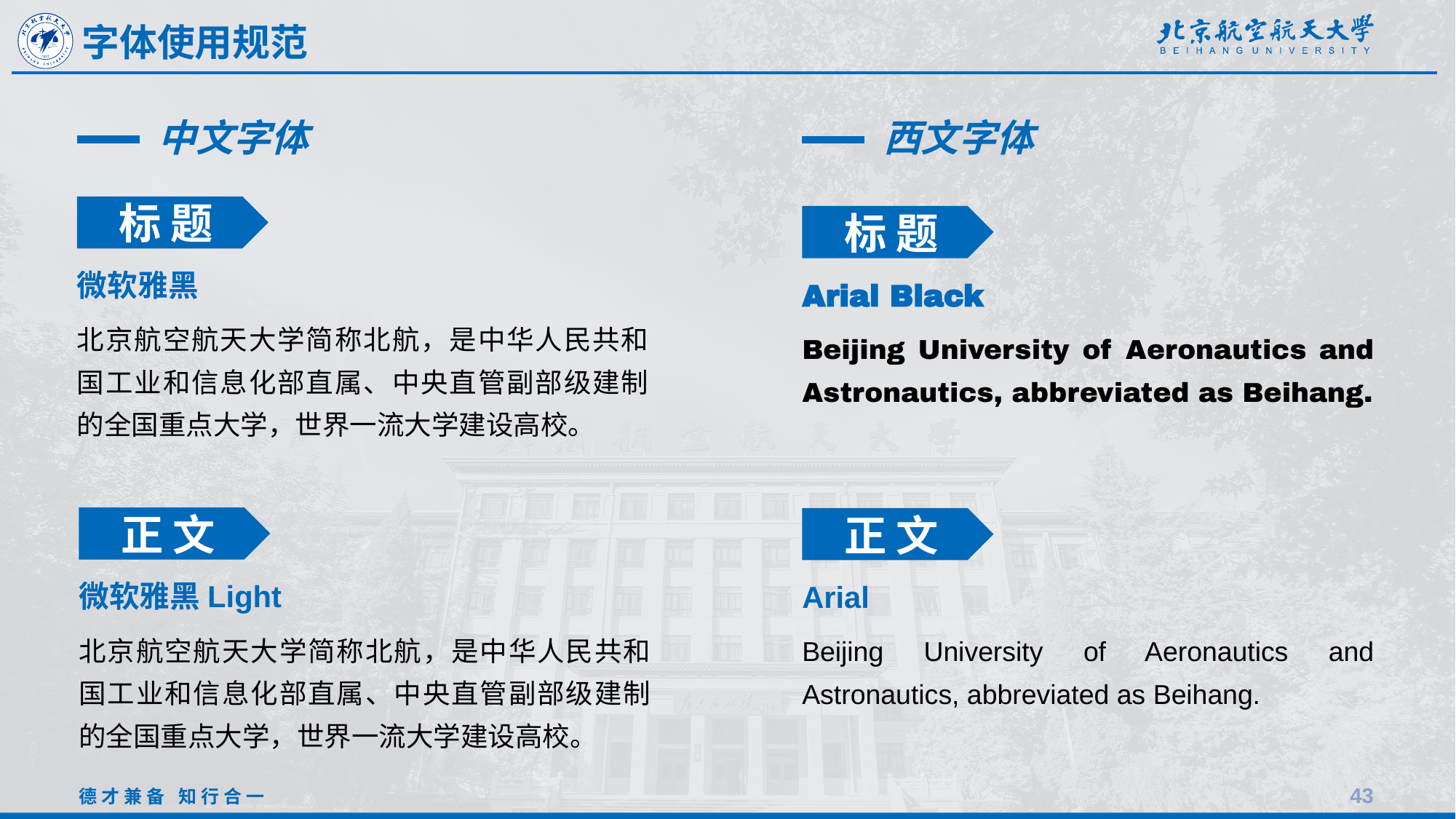

字体使用规范
中文字体
标题
微软雅黑
北京航空航天大学简称北航，是中华人民共和国工业和信息化部直属、中央直管副部级建制的全国重点大学，世界一流大学建设高校。
西文字体
标题
Arial Black
Beijing University of Aeronautics and Astronautics, abbreviated as Beihang.
正文
微软雅黑Light
北京航空航天大学简称北航，是中华人民共和国工业和信息化部直属、中央直管副部级建制的全国重点大学，世界一流大学建设高校。
正文
Arial
Beijing University of Aeronautics and Astronautics, abbreviated as Beihang.
43